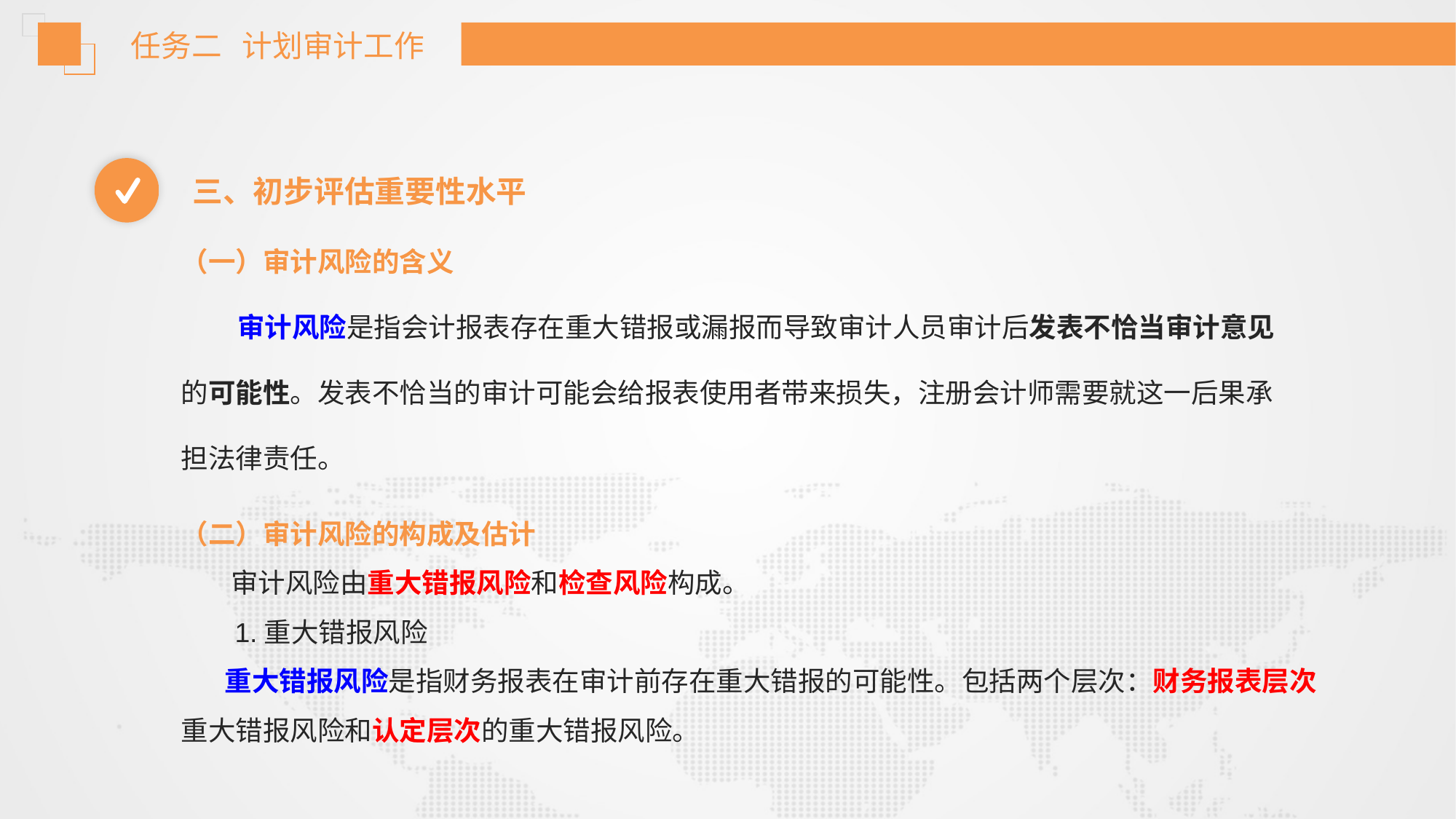

任务二   计划审计工作

三、初步评估重要性水平
（一）审计风险的含义
        审计风险是指会计报表存在重大错报或漏报而导致审计人员审计后发表不恰当审计意见的可能性。发表不恰当的审计可能会给报表使用者带来损失，注册会计师需要就这一后果承担法律责任。
（二）审计风险的构成及估计
       审计风险由重大错报风险和检查风险构成。
       1.重大错报风险
      重大错报风险是指财务报表在审计前存在重大错报的可能性。包括两个层次：财务报表层次重大错报风险和认定层次的重大错报风险。